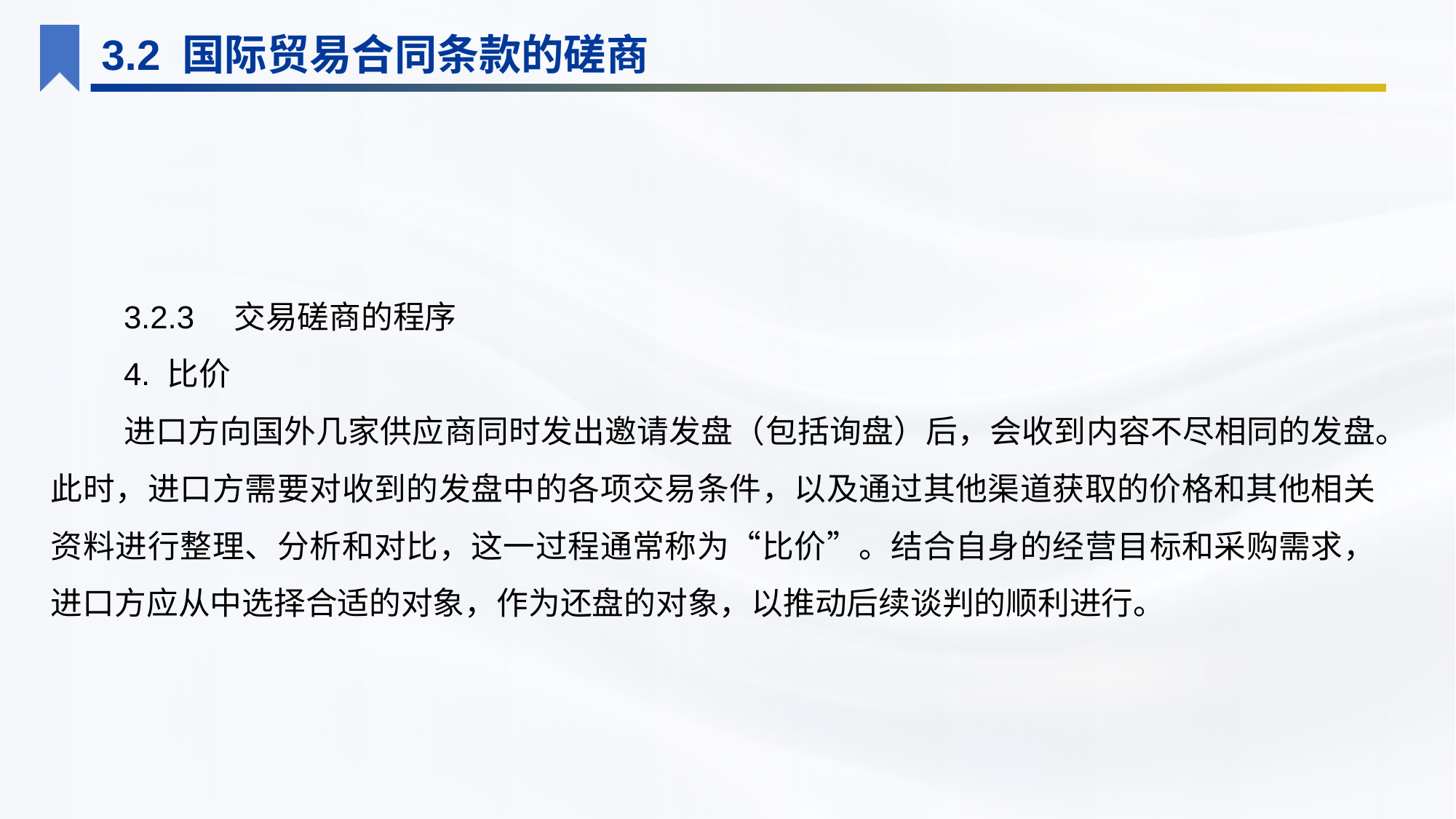

3.2 国际贸易合同条款的磋商
3.2.3　交易磋商的程序
4. 比价
进口方向国外几家供应商同时发出邀请发盘（包括询盘）后，会收到内容不尽相同的发盘。此时，进口方需要对收到的发盘中的各项交易条件，以及通过其他渠道获取的价格和其他相关资料进行整理、分析和对比，这一过程通常称为“比价”。结合自身的经营目标和采购需求，进口方应从中选择合适的对象，作为还盘的对象，以推动后续谈判的顺利进行。